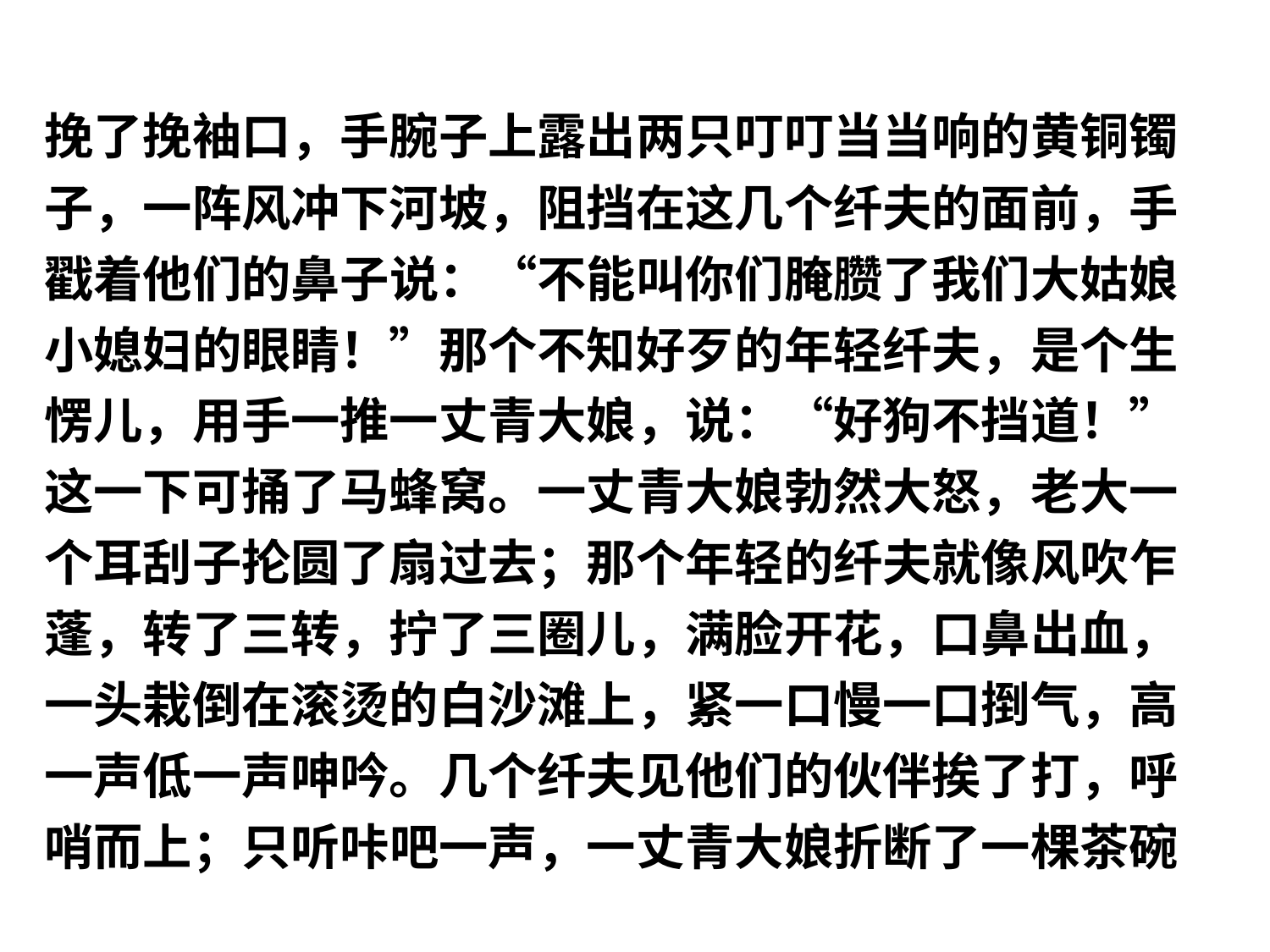

挽了挽袖口，手腕子上露出两只叮叮当当响的黄铜镯子，一阵风冲下河坡，阻挡在这几个纤夫的面前，手戳着他们的鼻子说：“不能叫你们腌臜了我们大姑娘小媳妇的眼睛！”那个不知好歹的年轻纤夫，是个生愣儿，用手一推一丈青大娘，说：“好狗不挡道！”这一下可捅了马蜂窝。一丈青大娘勃然大怒，老大一个耳刮子抡圆了扇过去；那个年轻的纤夫就像风吹乍蓬，转了三转，拧了三圈儿，满脸开花，口鼻出血，一头栽倒在滚烫的白沙滩上，紧一口慢一口捯气，高一声低一声呻吟。几个纤夫见他们的伙伴挨了打，呼哨而上；只听咔吧一声，一丈青大娘折断了一棵茶碗